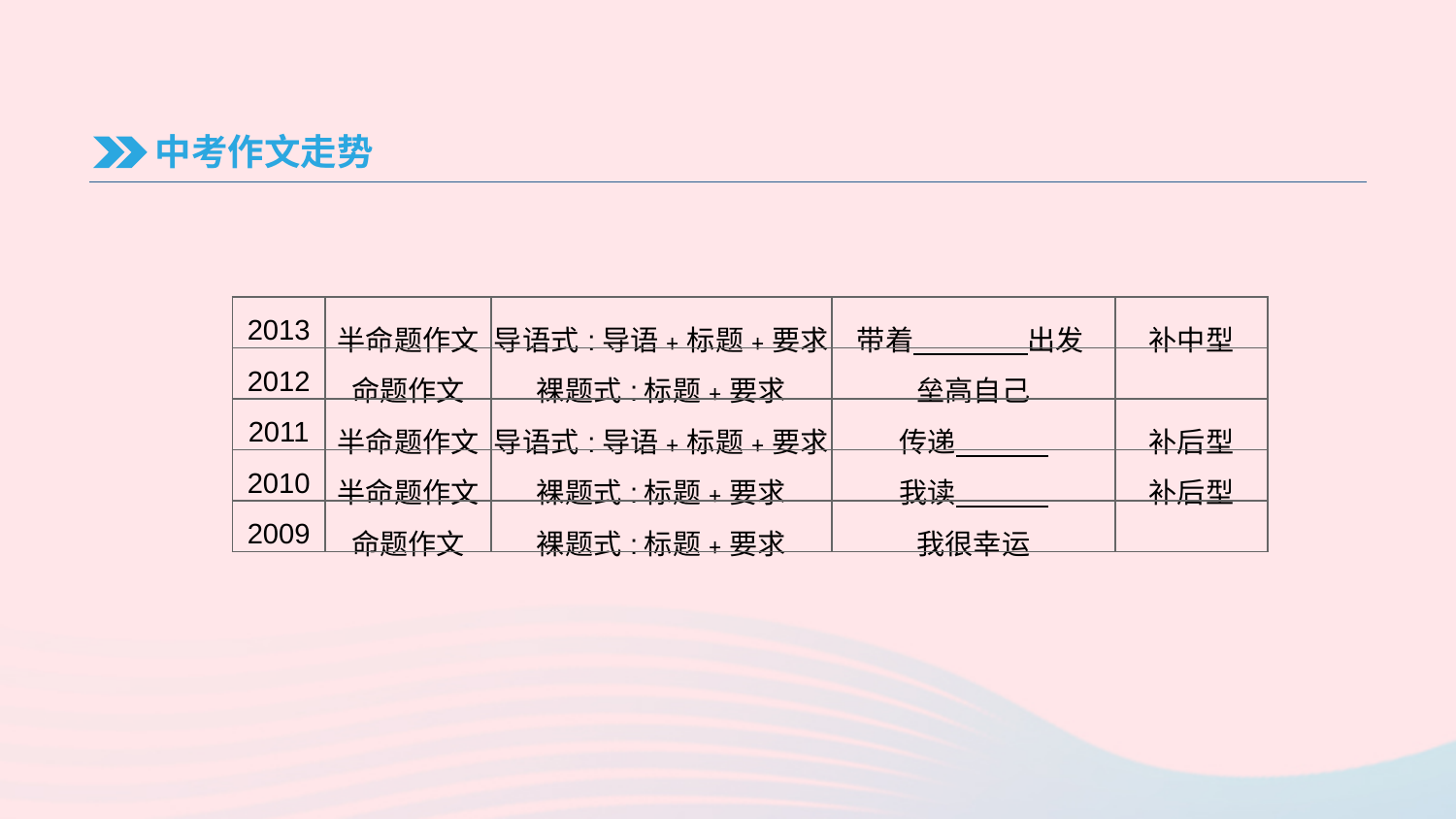

中考作文走势

| 2013 | 半命题作文 | 导语式:导语﹢标题﹢要求 | 带着　　　　出发 | 补中型 |
| --- | --- | --- | --- | --- |
| 2012 | 命题作文 | 裸题式:标题﹢要求 | 垒高自己 |  |
| 2011 | 半命题作文 | 导语式:导语﹢标题﹢要求 | 传递 | 补后型 |
| 2010 | 半命题作文 | 裸题式:标题﹢要求 | 我读 | 补后型 |
| 2009 | 命题作文 | 裸题式:标题﹢要求 | 我很幸运 |  |